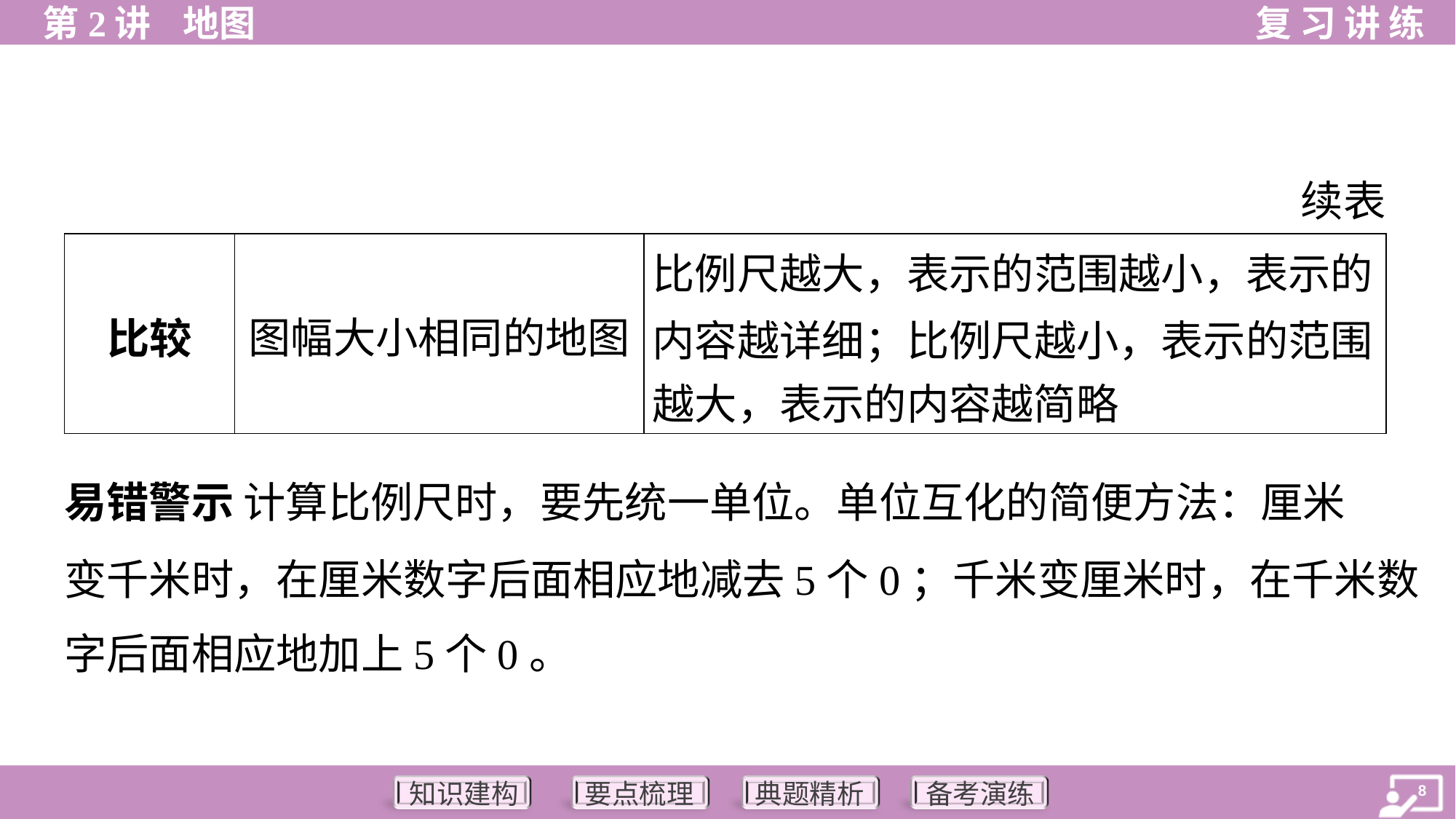

续表
| 比较 | 图幅大小相同的地图 | 比例尺越大，表示的范围越小，表示的 内容越详细；比例尺越小，表示的范围 越大，表示的内容越简略 |
| --- | --- | --- |
易错警示 计算比例尺时，要先统一单位。单位互化的简便方法：厘米
变千米时，在厘米数字后面相应地减去5个0；千米变厘米时，在千米数
字后面相应地加上5个0。